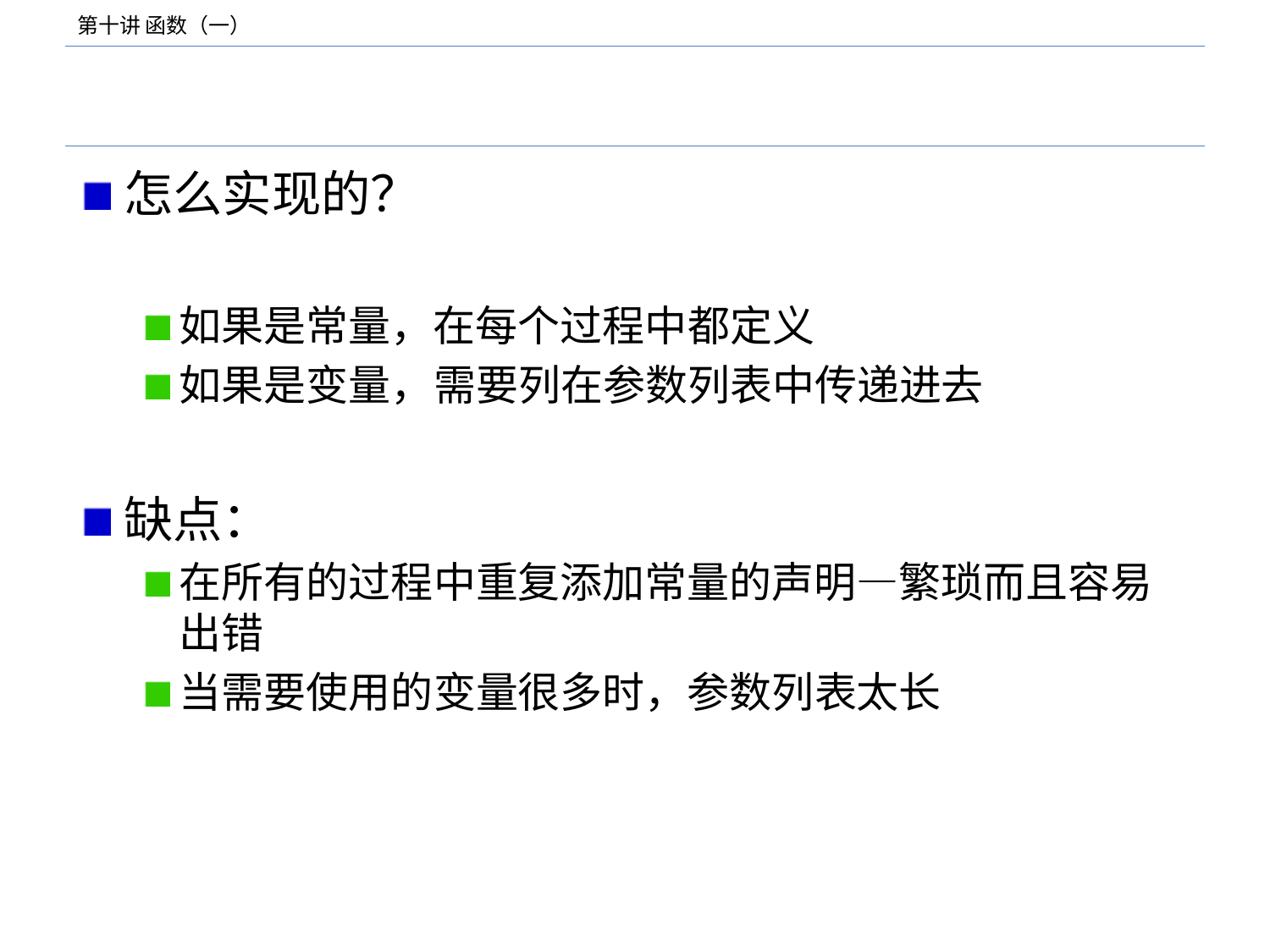

#
怎么实现的？

如果是常量，在每个过程中都定义
如果是变量，需要列在参数列表中传递进去

缺点：
在所有的过程中重复添加常量的声明—繁琐而且容易出错
当需要使用的变量很多时，参数列表太长